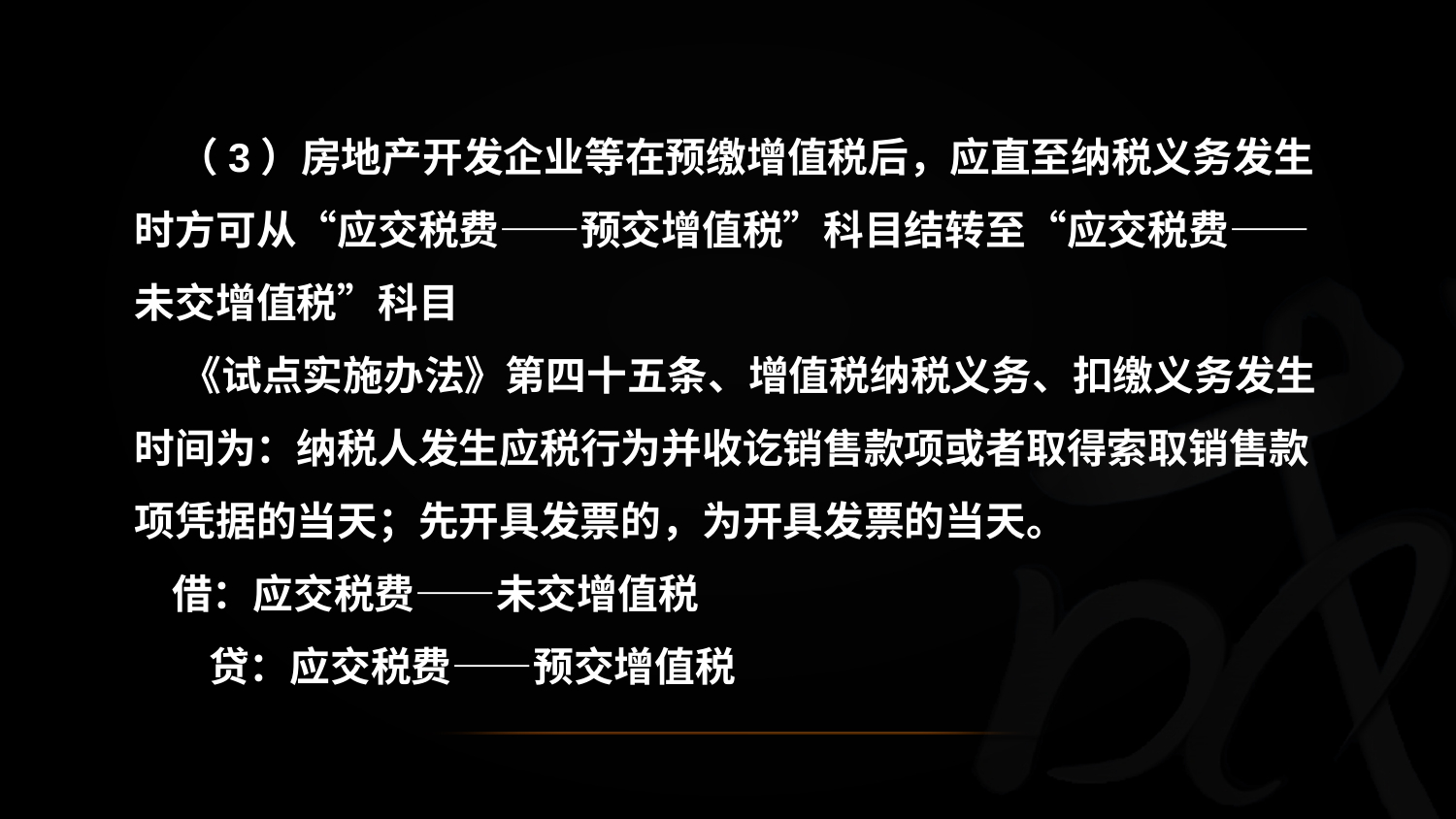

（3）房地产开发企业等在预缴增值税后，应直至纳税义务发生时方可从“应交税费——预交增值税”科目结转至“应交税费——未交增值税”科目
    《试点实施办法》第四十五条、增值税纳税义务、扣缴义务发生时间为：纳税人发生应税行为并收讫销售款项或者取得索取销售款项凭据的当天；先开具发票的，为开具发票的当天。
   借：应交税费——未交增值税
       贷：应交税费——预交增值税